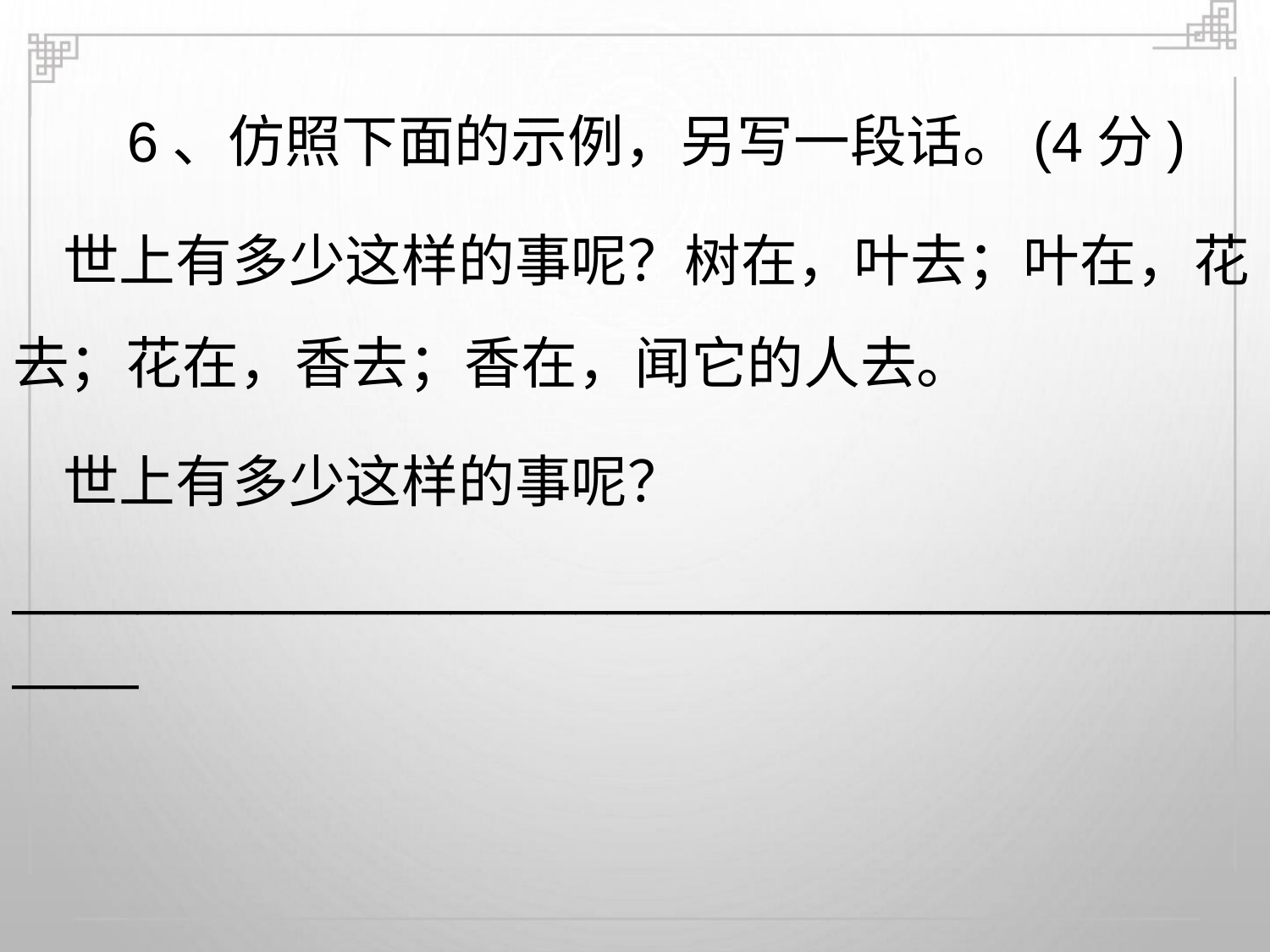

6、仿照下面的示例，另写一段话。(4分)
世上有多少这样的事呢？树在，叶去；叶在，花
去；花在，香去；香在，闻它的人去。
世上有多少这样的事呢？
_____________________________________________